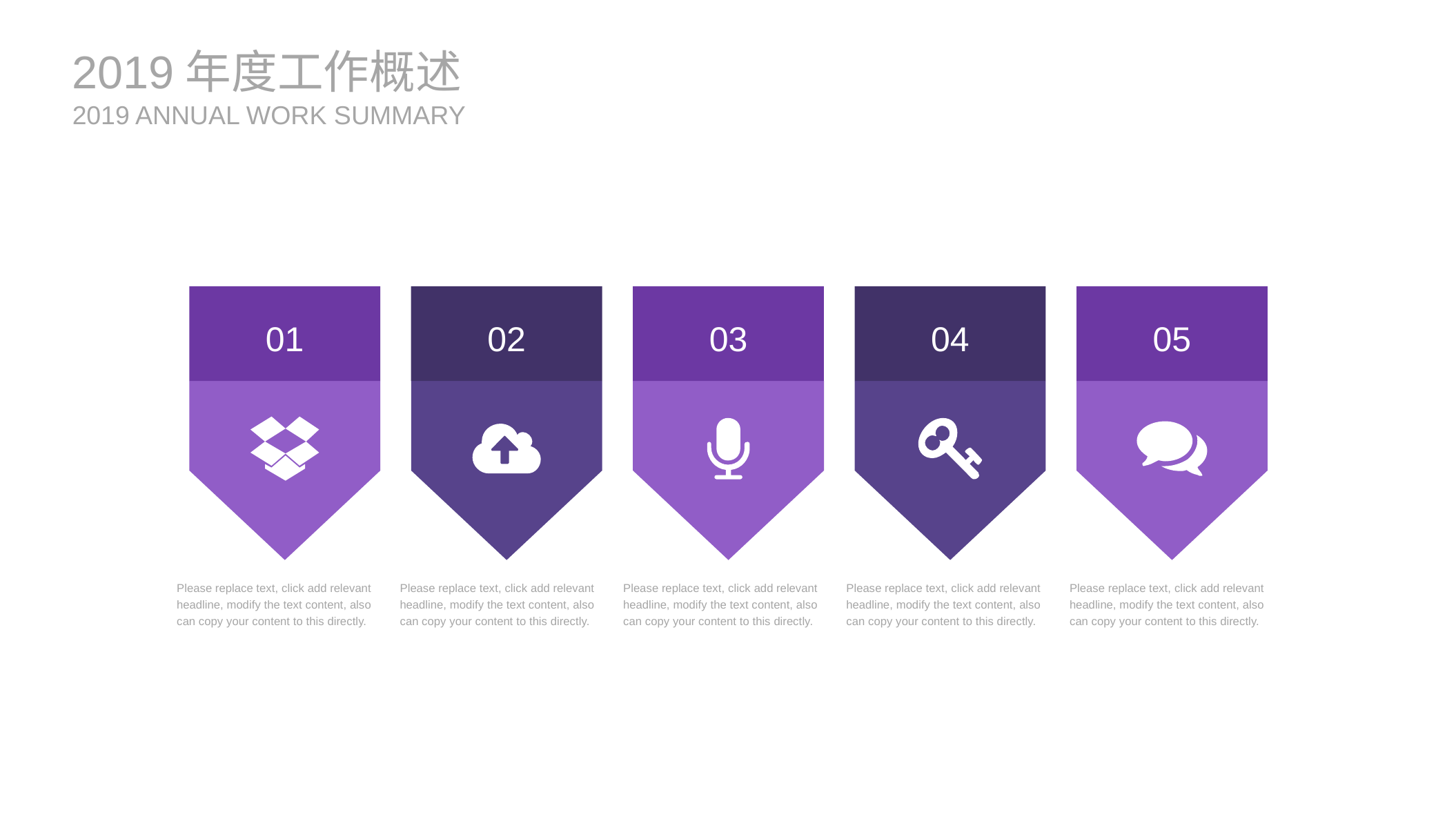

2019年度工作概述
2019 ANNUAL WORK SUMMARY
01
02
03
04
05

Please replace text, click add relevant headline, modify the text content, also can copy your content to this directly.
Please replace text, click add relevant headline, modify the text content, also can copy your content to this directly.
Please replace text, click add relevant headline, modify the text content, also can copy your content to this directly.
Please replace text, click add relevant headline, modify the text content, also can copy your content to this directly.
Please replace text, click add relevant headline, modify the text content, also can copy your content to this directly.